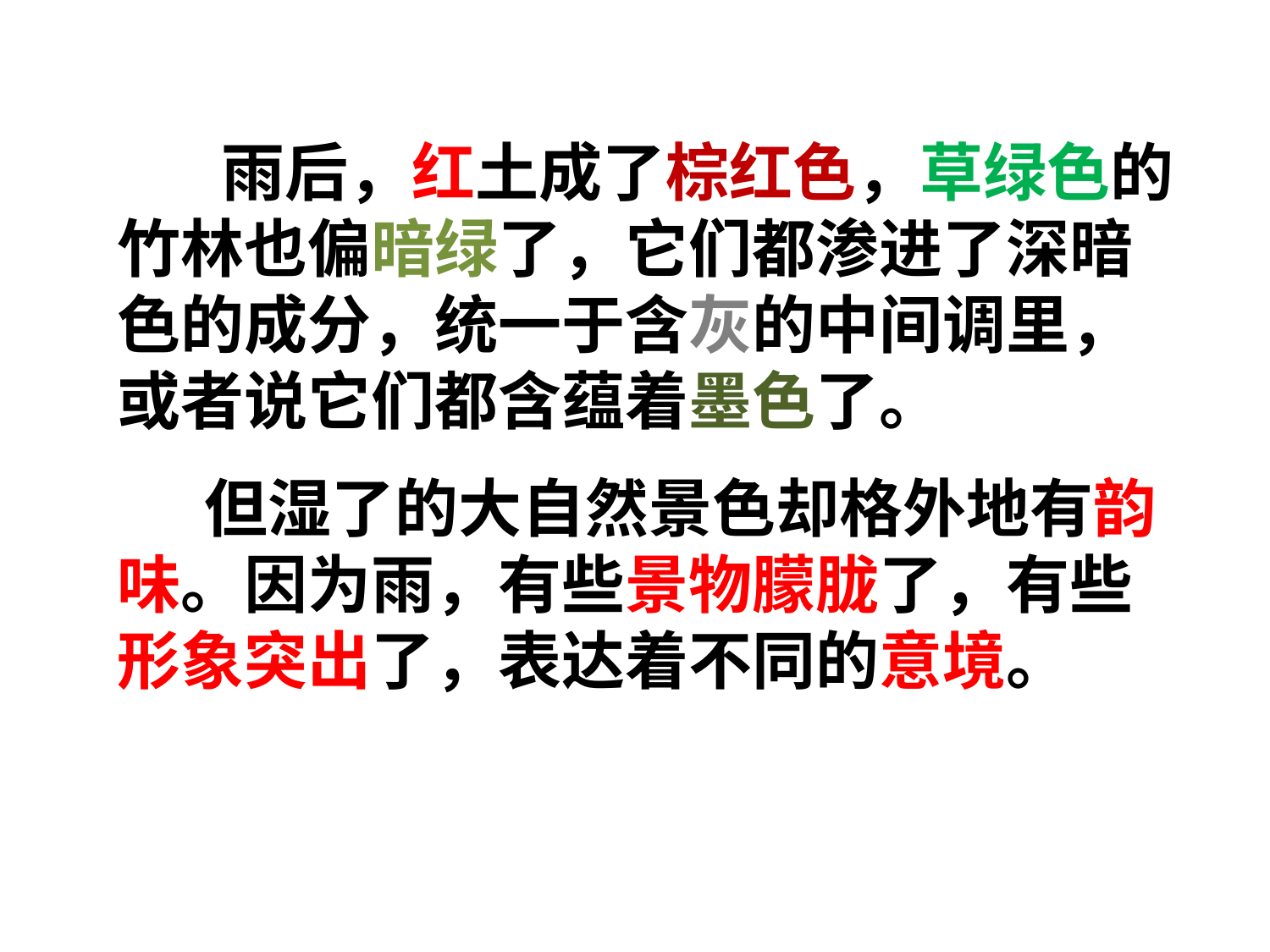

雨后，红土成了棕红色，草绿色的竹林也偏暗绿了，它们都渗进了深暗色的成分，统一于含灰的中间调里，或者说它们都含蕴着墨色了。
     但湿了的大自然景色却格外地有韵味。因为雨，有些景物朦胧了，有些形象突出了，表达着不同的意境。